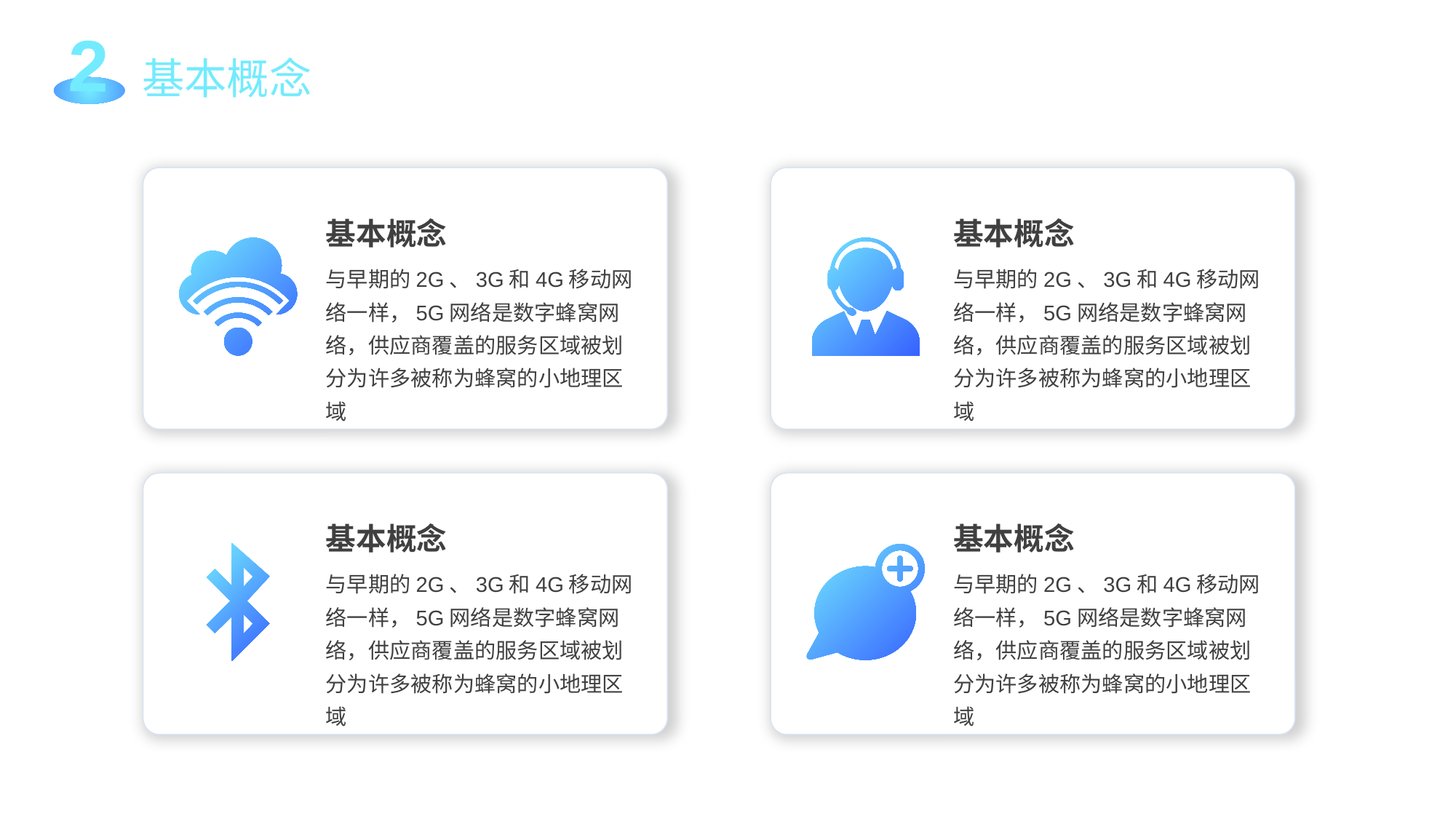

2

基本概念

基本概念

与早期的2G、3G和4G移动网络一样，5G网络是数字蜂窝网络，供应商覆盖的服务区域被划分为许多被称为蜂窝的小地理区域

基本概念

与早期的2G、3G和4G移动网络一样，5G网络是数字蜂窝网络，供应商覆盖的服务区域被划分为许多被称为蜂窝的小地理区域

基本概念

与早期的2G、3G和4G移动网络一样，5G网络是数字蜂窝网络，供应商覆盖的服务区域被划分为许多被称为蜂窝的小地理区域

基本概念

与早期的2G、3G和4G移动网络一样，5G网络是数字蜂窝网络，供应商覆盖的服务区域被划分为许多被称为蜂窝的小地理区域
行业PPT模板http://www.1ppt.com/hangye/